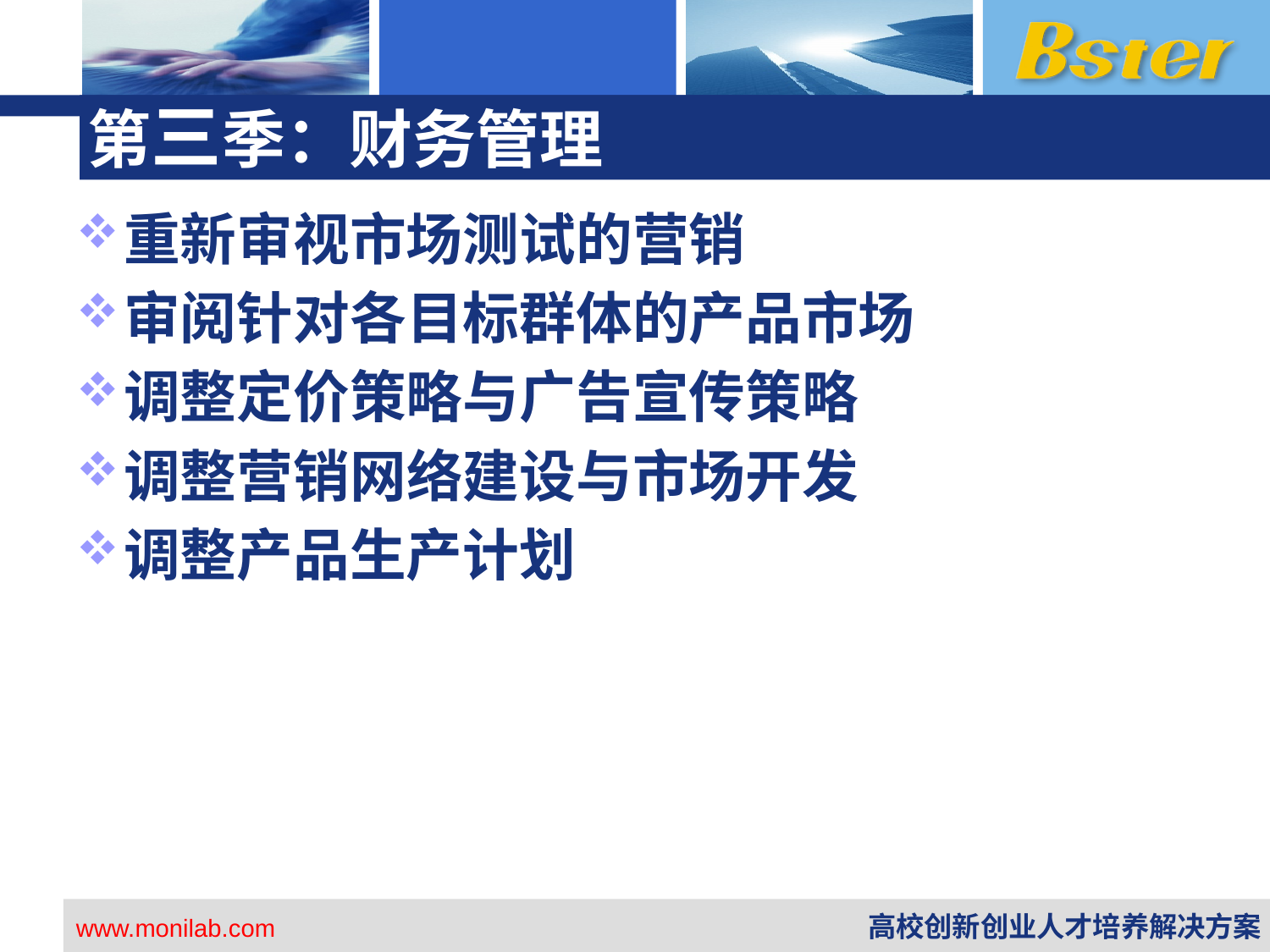

# 第三季：财务管理
重新审视市场测试的营销
审阅针对各目标群体的产品市场
调整定价策略与广告宣传策略
调整营销网络建设与市场开发
调整产品生产计划